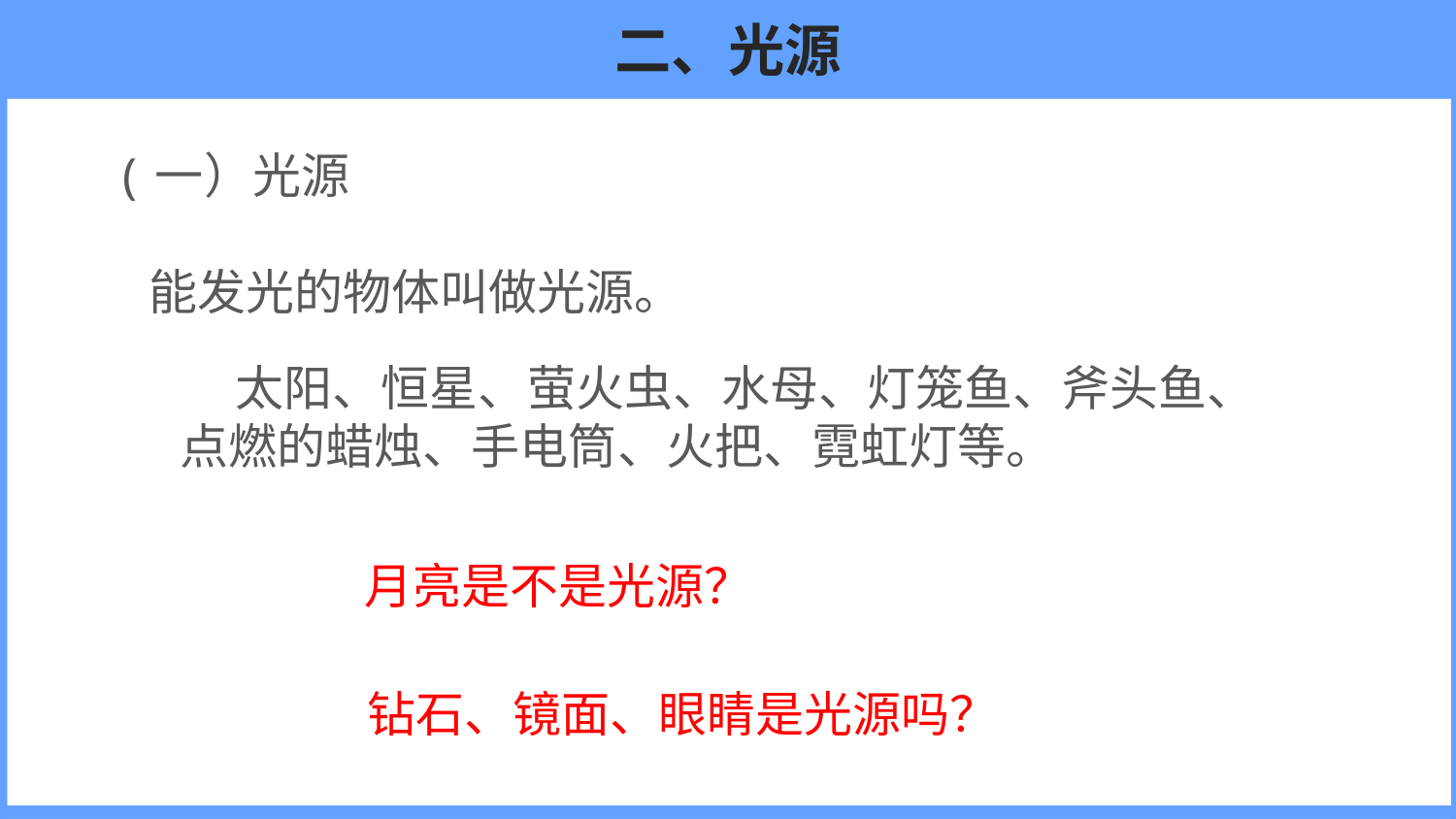

# 二、光源
(一）光源
能发光的物体叫做光源。
    太阳、恒星、萤火虫、水母、灯笼鱼、斧头鱼、点燃的蜡烛、手电筒、火把、霓虹灯等。
月亮是不是光源？
钻石、镜面、眼睛是光源吗？